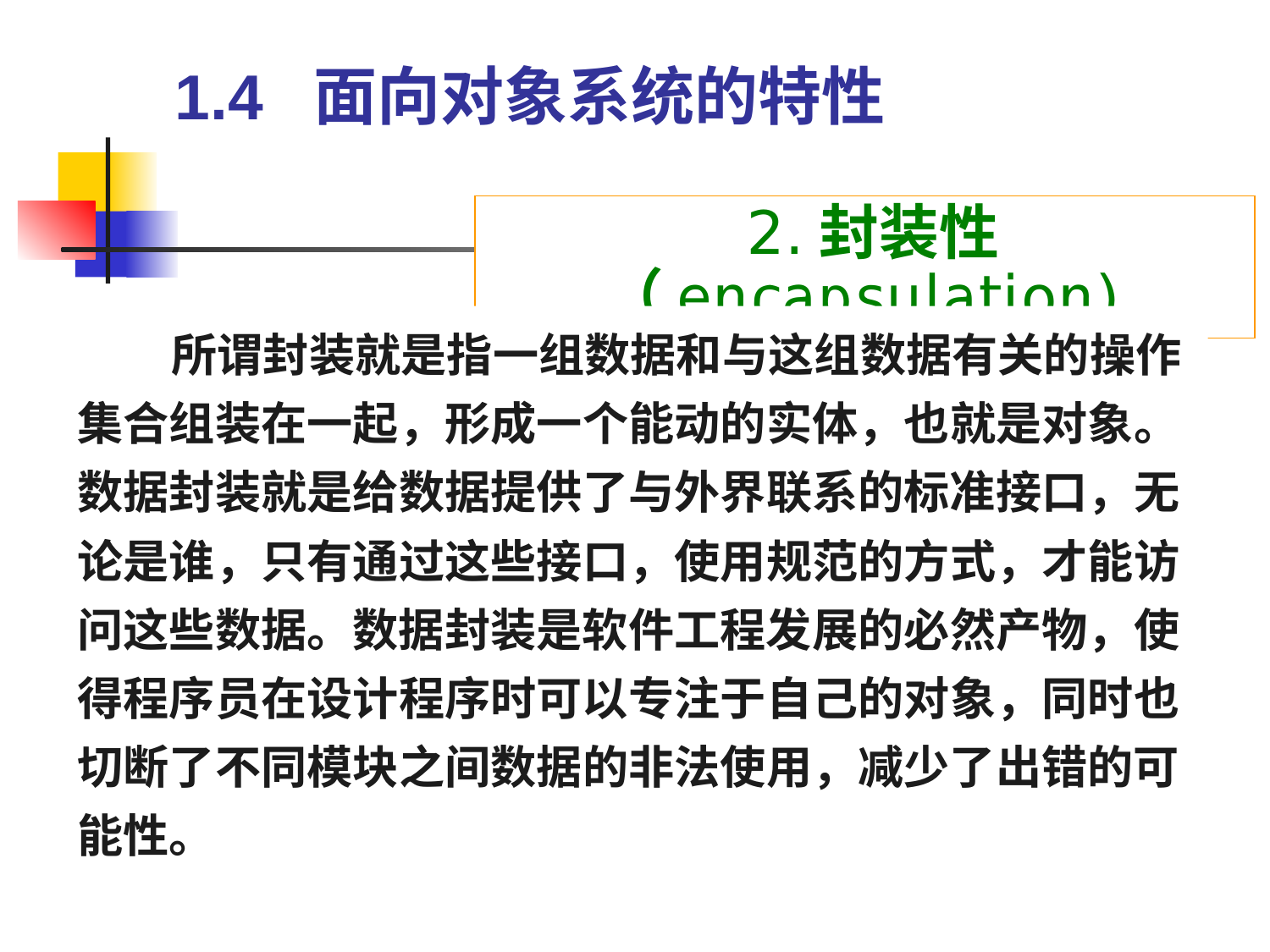

# 1.4  面向对象系统的特性
 2.封装性（encapsulation)
        所谓封装就是指一组数据和与这组数据有关的操作集合组装在一起，形成一个能动的实体，也就是对象。数据封装就是给数据提供了与外界联系的标准接口，无论是谁，只有通过这些接口，使用规范的方式，才能访问这些数据。数据封装是软件工程发展的必然产物，使得程序员在设计程序时可以专注于自己的对象，同时也切断了不同模块之间数据的非法使用，减少了出错的可能性。